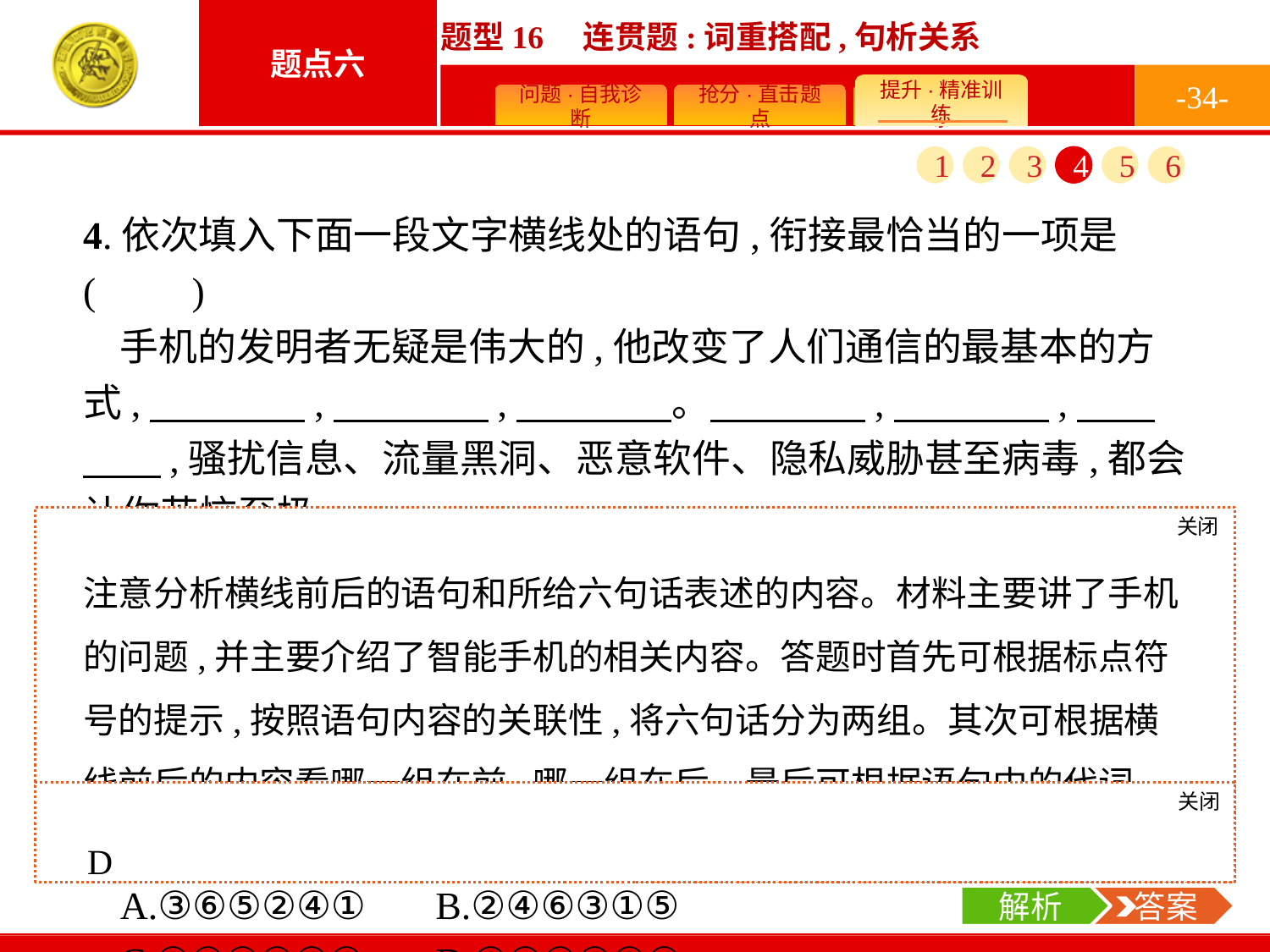

-34-
1
2
3
4
5
6
4.依次填入下面一段文字横线处的语句,衔接最恰当的一项是(　　)
手机的发明者无疑是伟大的,他改变了人们通信的最基本的方式,　　　　,　　　　,　　　　。　　　　,　　　　,　　　　,骚扰信息、流量黑洞、恶意软件、隐私威胁甚至病毒,都会让你苦恼至极。
①很多人甚至把智能手机比作一个迷你型电脑
②当智能手机带给你无限乐趣与便捷的同时
③在移动的状态下依然可以让人们实现通信自由
④在此基础上的智能手机又让这个世界多了些变幻莫测的色彩
⑤它的隐患黑洞会被无限放大
⑥然而造物者总是逃不出辩证法的“魔咒”
A.③⑥⑤②④①　	B.②④⑥③①⑤
C.②⑤①④③⑥	D.③④①⑥②⑤

关闭
解析

注意分析横线前后的语句和所给六句话表述的内容。材料主要讲了手机的问题,并主要介绍了智能手机的相关内容。答题时首先可根据标点符号的提示,按照语句内容的关联性,将六句话分为两组。其次可根据横线前后的内容看哪一组在前,哪一组在后。最后可根据语句中的代词、关联词等进行组内排序。
关闭

解析
  答案

D
解析
  答案